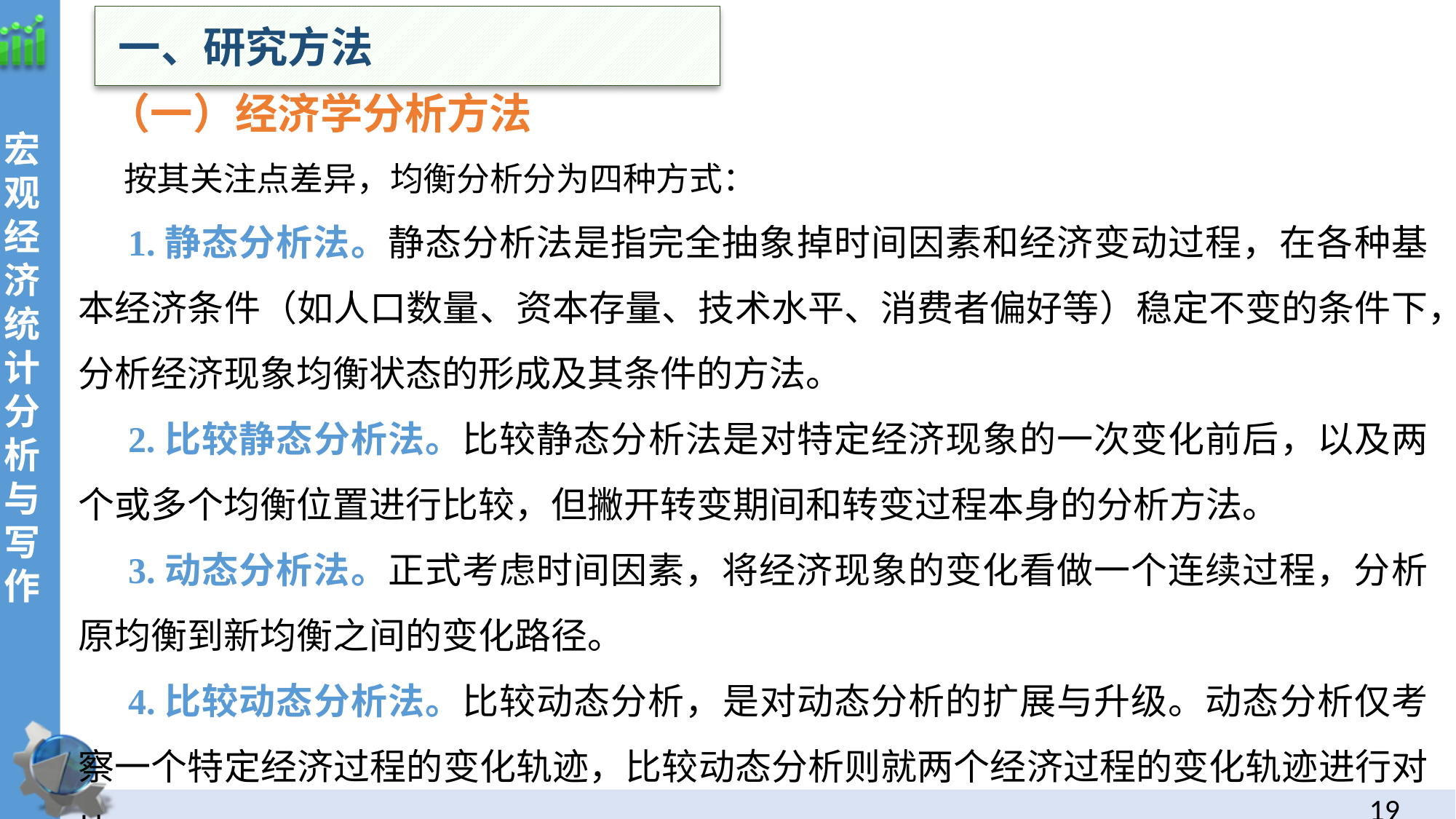

一、研究方法
（一）经济学分析方法
 按其关注点差异，均衡分析分为四种方式：
  1.静态分析法。静态分析法是指完全抽象掉时间因素和经济变动过程，在各种基本经济条件（如人口数量、资本存量、技术水平、消费者偏好等）稳定不变的条件下，分析经济现象均衡状态的形成及其条件的方法。
  2.比较静态分析法。比较静态分析法是对特定经济现象的一次变化前后，以及两个或多个均衡位置进行比较，但撇开转变期间和转变过程本身的分析方法。
  3.动态分析法。正式考虑时间因素，将经济现象的变化看做一个连续过程，分析原均衡到新均衡之间的变化路径。
  4.比较动态分析法。比较动态分析，是对动态分析的扩展与升级。动态分析仅考察一个特定经济过程的变化轨迹，比较动态分析则就两个经济过程的变化轨迹进行对比。

19